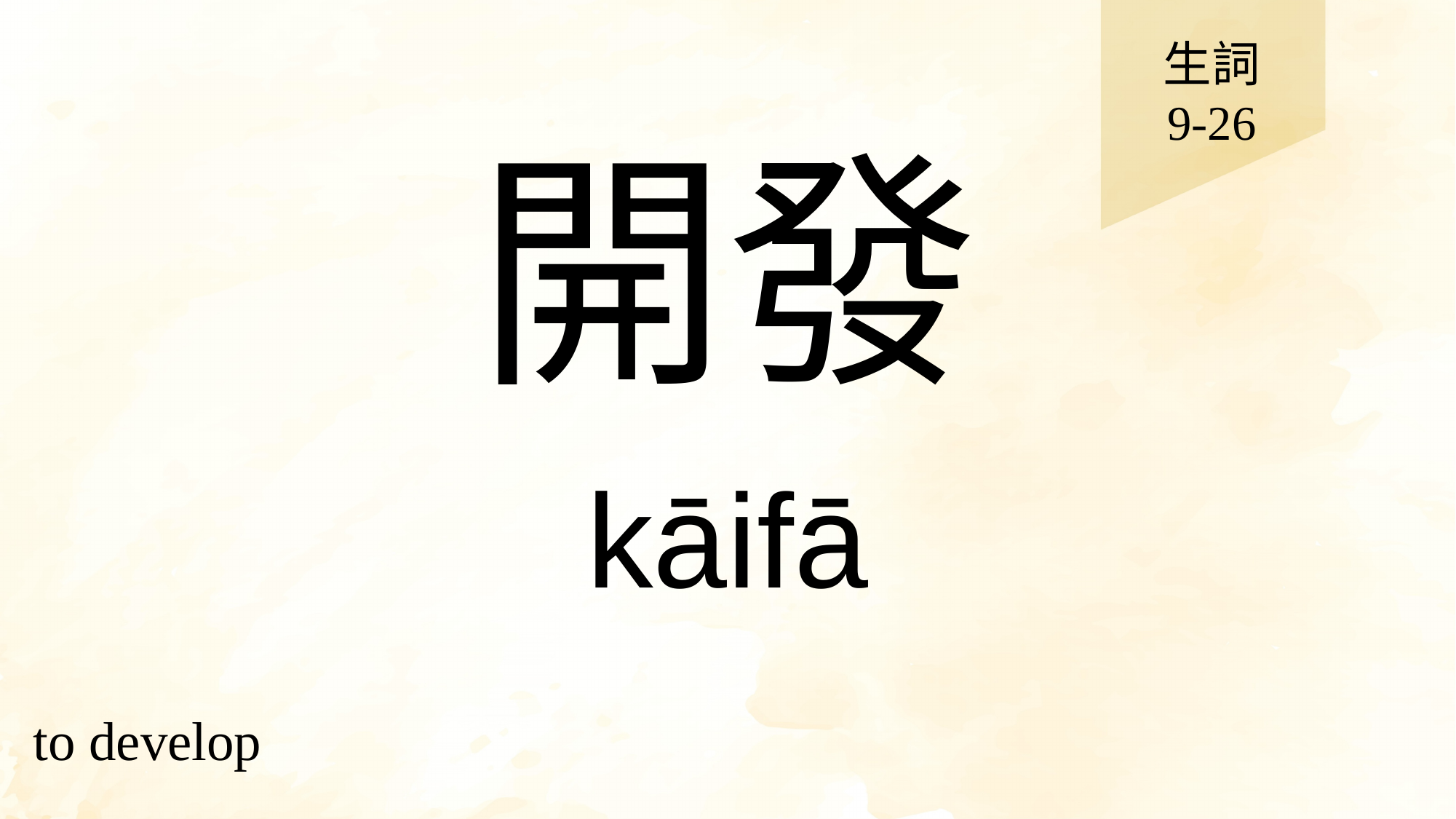

生詞
9-26
# 開發
kāifā
to develop